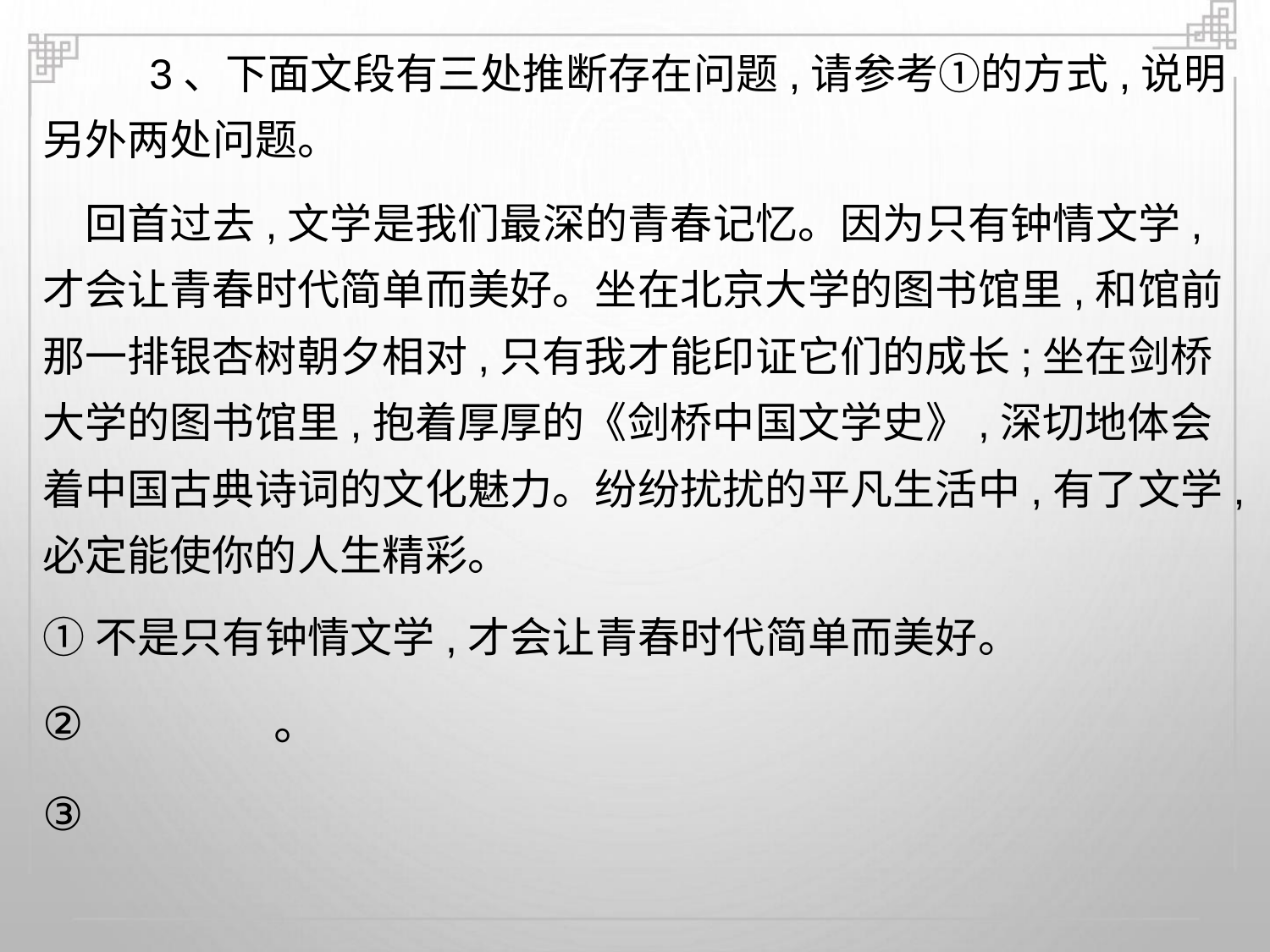

3、下面文段有三处推断存在问题,请参考①的方式,说明
另外两处问题。
回首过去,文学是我们最深的青春记忆。因为只有钟情文学,
才会让青春时代简单而美好。坐在北京大学的图书馆里,和馆前
那一排银杏树朝夕相对,只有我才能印证它们的成长;坐在剑桥
大学的图书馆里,抱着厚厚的《剑桥中国文学史》,深切地体会
着中国古典诗词的文化魅力。纷纷扰扰的平凡生活中,有了文学,
必定能使你的人生精彩。
①不是只有钟情文学,才会让青春时代简单而美好。
②
③
。